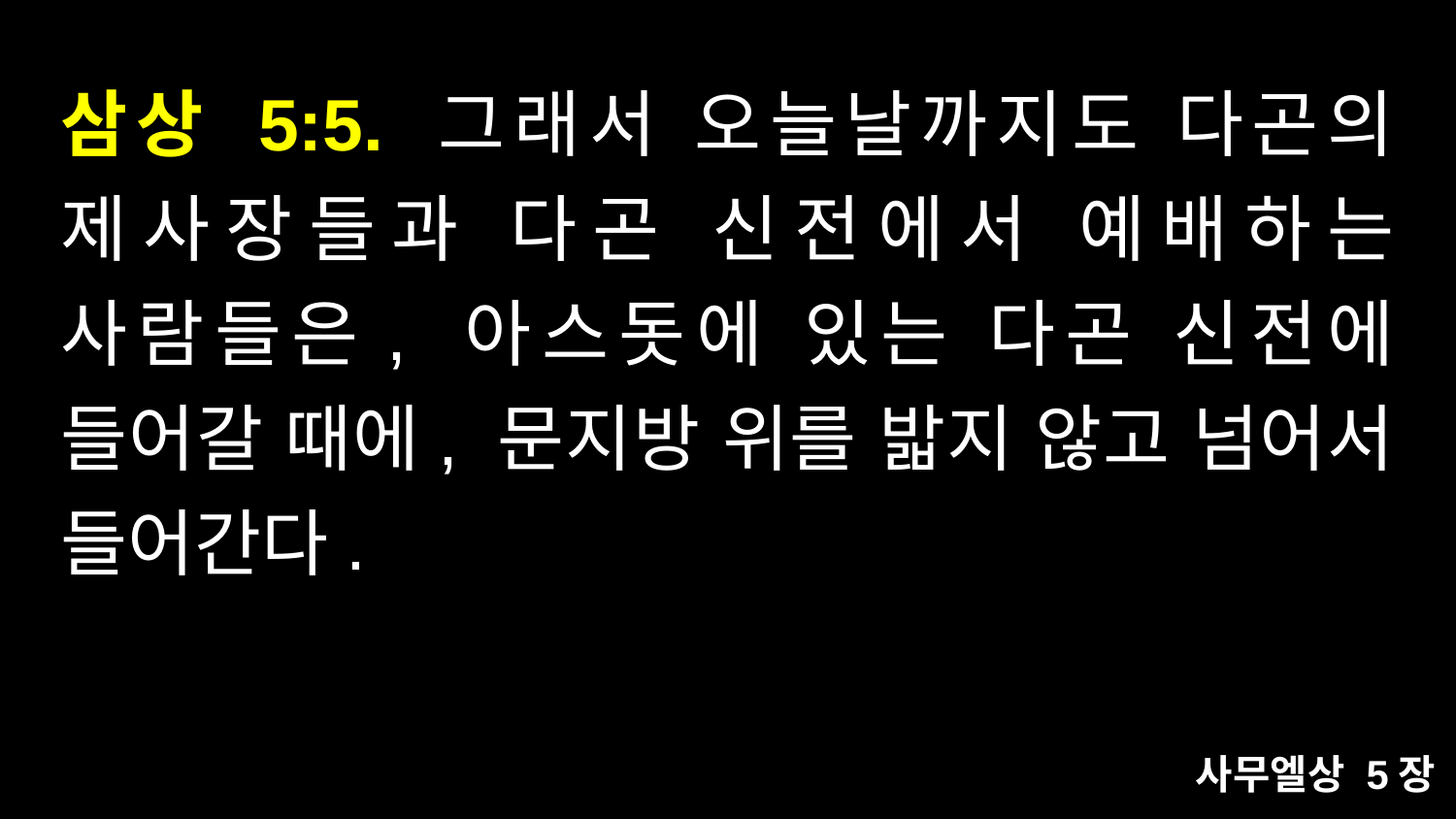

# 삼상 5:5. 그래서 오늘날까지도 다곤의 제사장들과 다곤 신전에서 예배하는 사람들은, 아스돗에 있는 다곤 신전에 들어갈 때에, 문지방 위를 밟지 않고 넘어서 들어간다.
사무엘상 5장